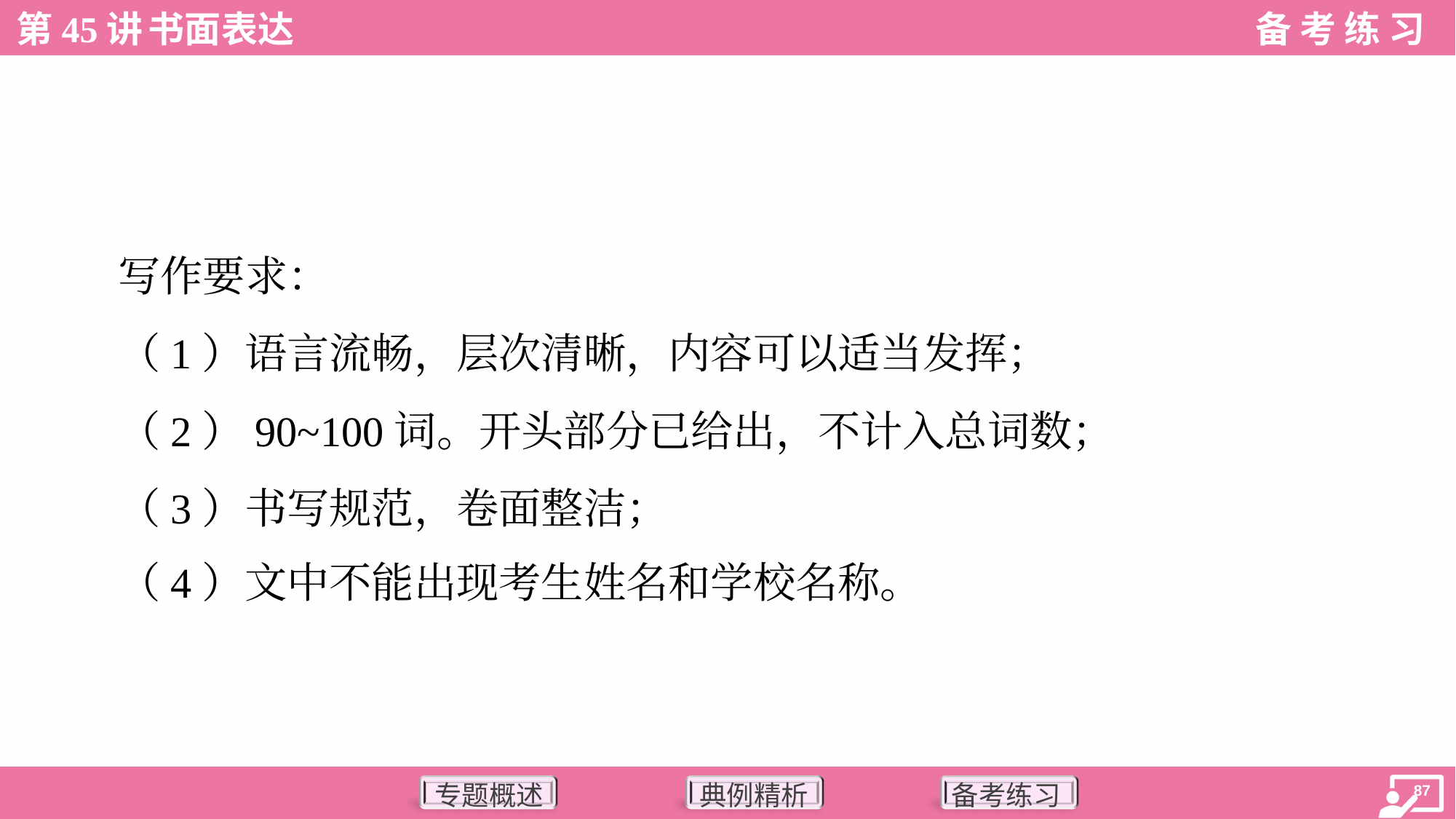

写作要求：
    （1）语言流畅，层次清晰，内容可以适当发挥；
    （2）90~100词。开头部分已给出，不计入总词数；
    （3）书写规范，卷面整洁；
    （4）文中不能出现考生姓名和学校名称。